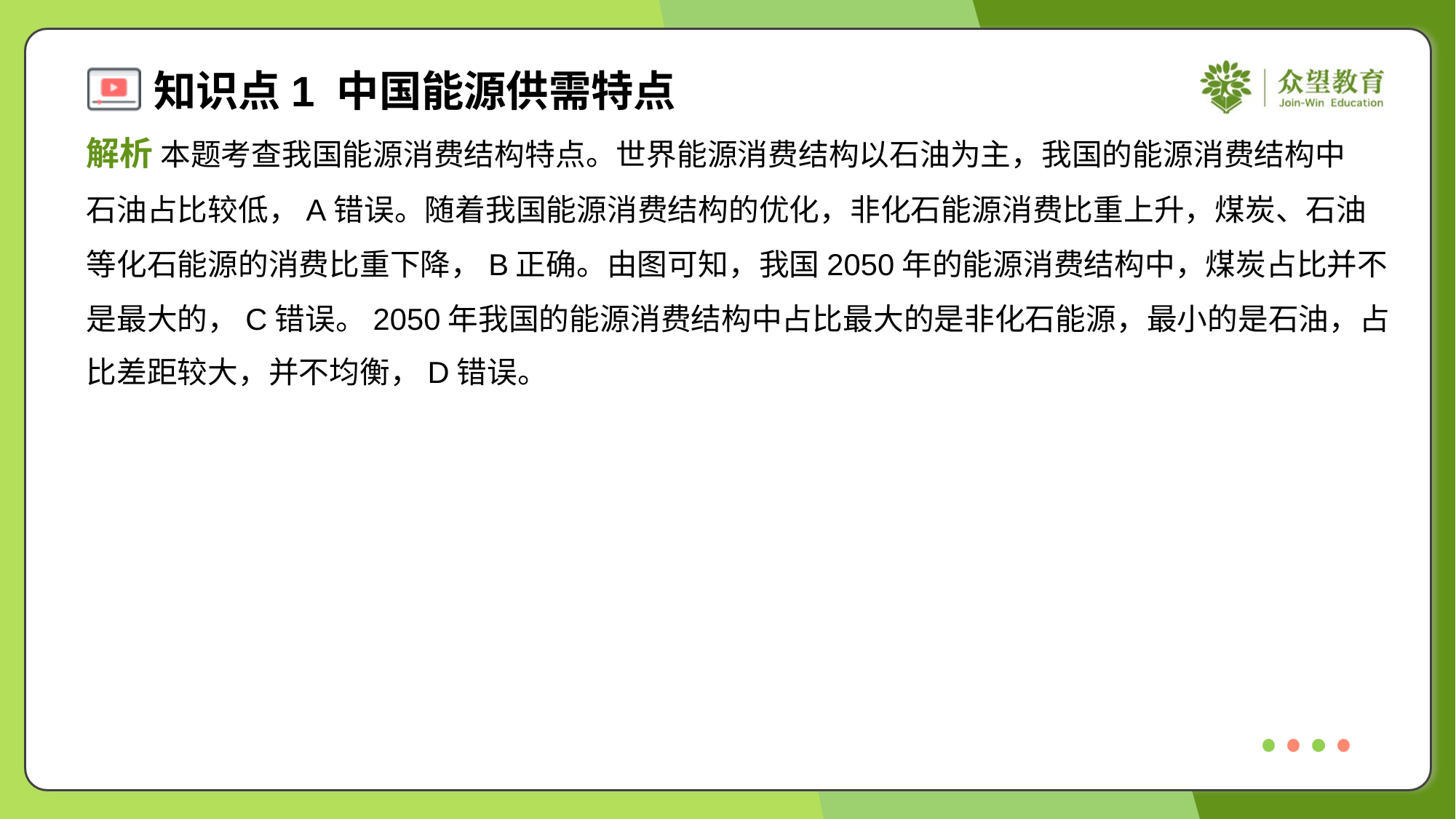

解析 本题考查我国能源消费结构特点。世界能源消费结构以石油为主，我国的能源消费结构中
石油占比较低，A错误。随着我国能源消费结构的优化，非化石能源消费比重上升，煤炭、石油
等化石能源的消费比重下降，B正确。由图可知，我国2050年的能源消费结构中，煤炭占比并不
是最大的，C错误。2050年我国的能源消费结构中占比最大的是非化石能源，最小的是石油，占
比差距较大，并不均衡，D错误。